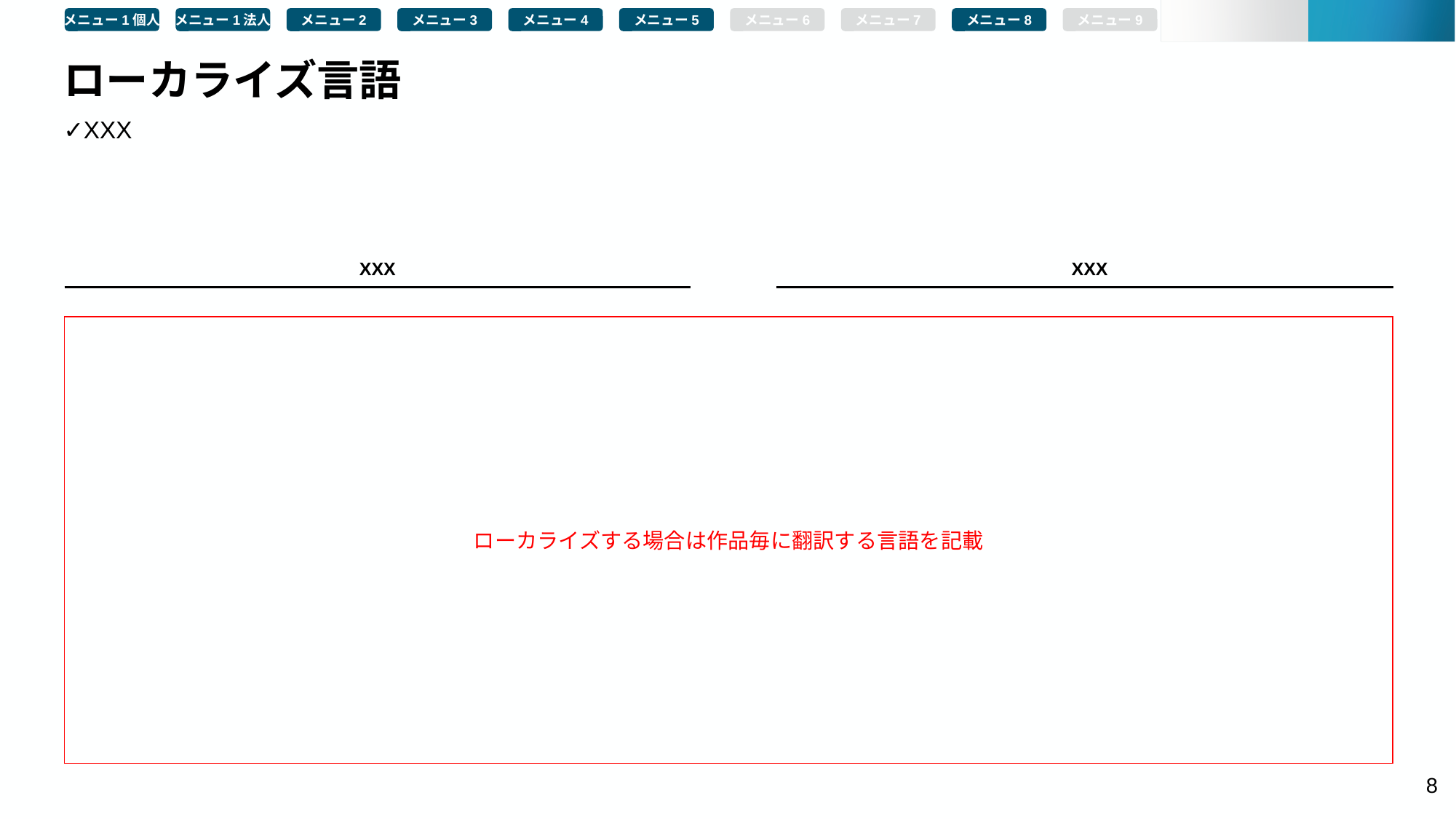

メニュー1個人
メニュー1法人
メニュー2
メニュー3
メニュー4
メニュー5
メニュー6
メニュー7
メニュー8
メニュー9
# ローカライズ言語
✓XXX
XXX
XXX
ローカライズする場合は作品毎に翻訳する言語を記載
8